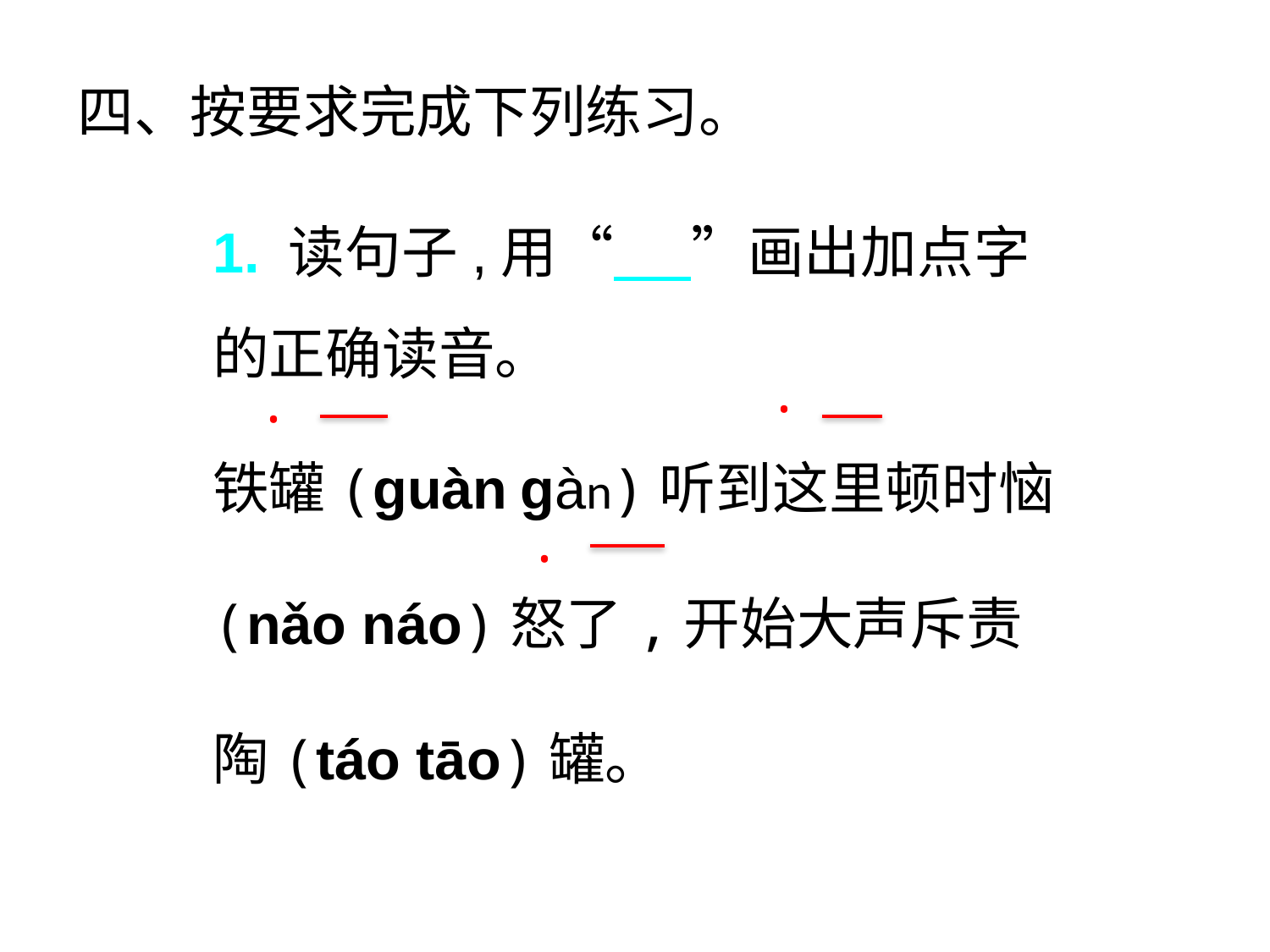

四、按要求完成下列练习。
1. 读句子,用“      ”画出加点字的正确读音。
铁罐(ɡuàn ɡàn)听到这里顿时恼(nǎo náo)怒了,开始大声斥责陶(táo tāo)罐。

·
·
·